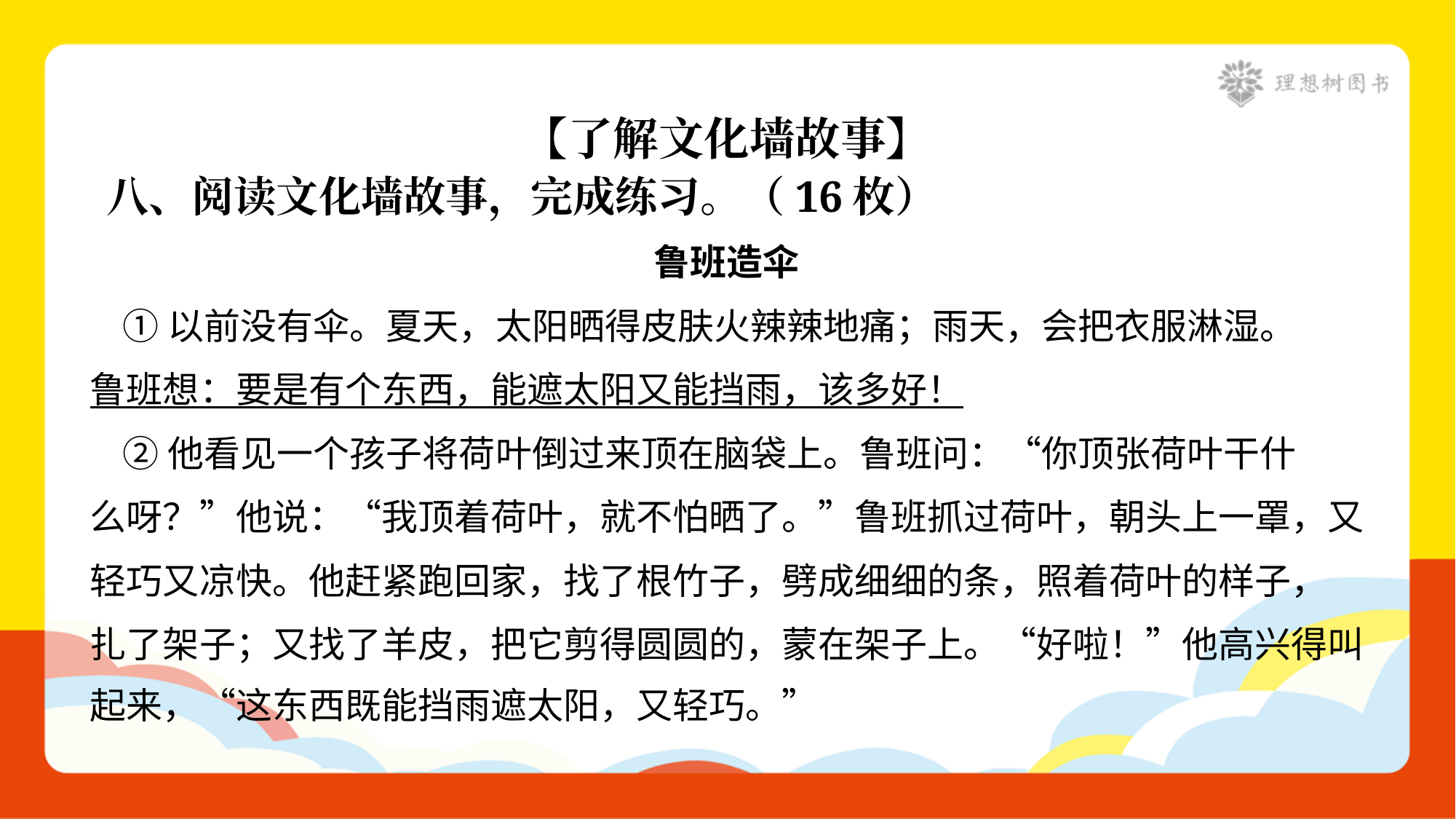

【了解文化墙故事】
八、阅读文化墙故事，完成练习。（16枚）
鲁班造伞
    ①以前没有伞。夏天，太阳晒得皮肤火辣辣地痛；雨天，会把衣服淋湿。
鲁班想：要是有个东西，能遮太阳又能挡雨，该多好！
    ②他看见一个孩子将荷叶倒过来顶在脑袋上。鲁班问：“你顶张荷叶干什
么呀？”他说：“我顶着荷叶，就不怕晒了。”鲁班抓过荷叶，朝头上一罩，又
轻巧又凉快。他赶紧跑回家，找了根竹子，劈成细细的条，照着荷叶的样子，
扎了架子；又找了羊皮，把它剪得圆圆的，蒙在架子上。“好啦！”他高兴得叫
起来，“这东西既能挡雨遮太阳，又轻巧。”